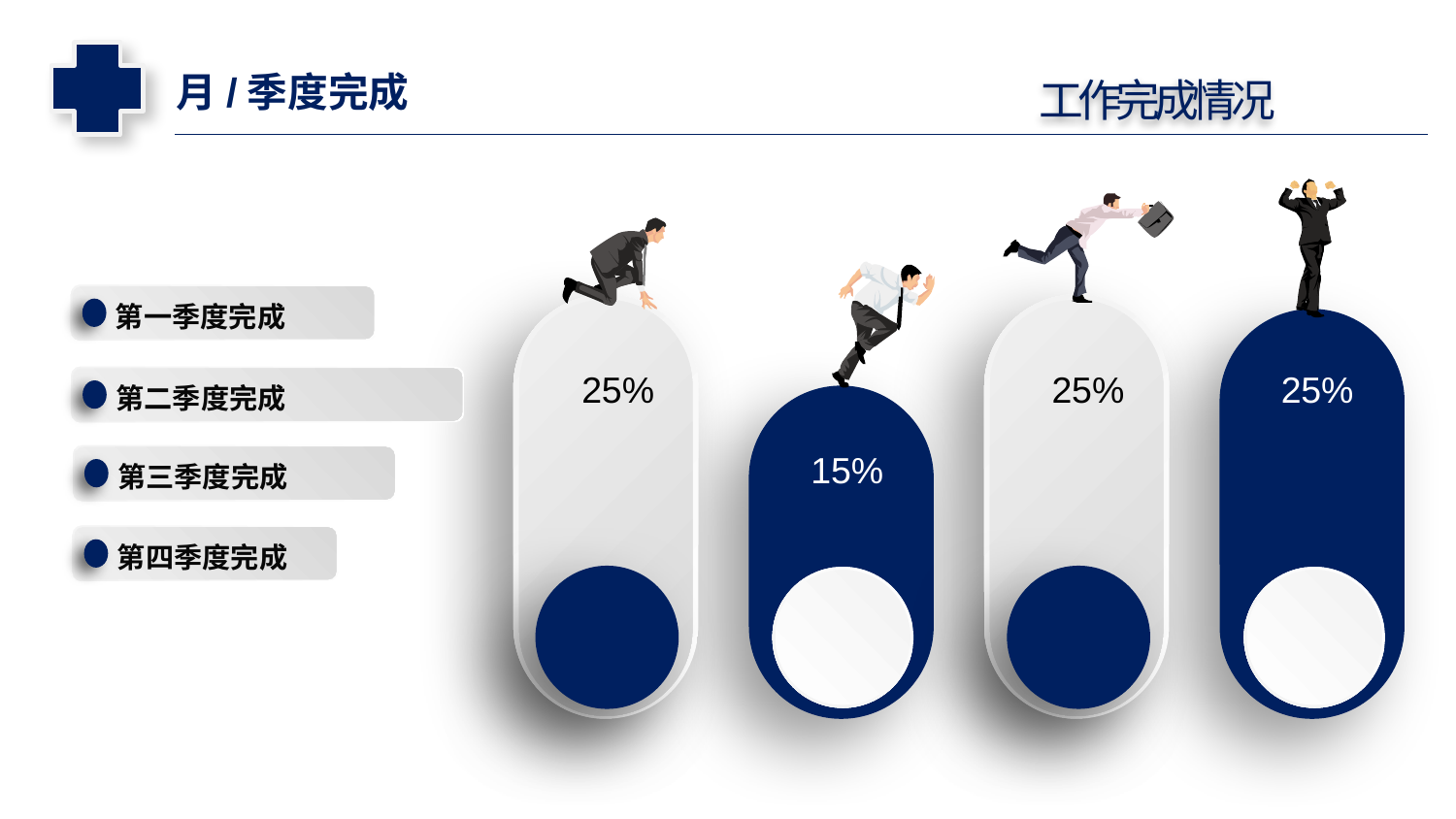

延迟符
月/季度完成
工作完成情况

第一季度完成

25%
25%
25%

第二季度完成

15%

第三季度完成

第四季度完成